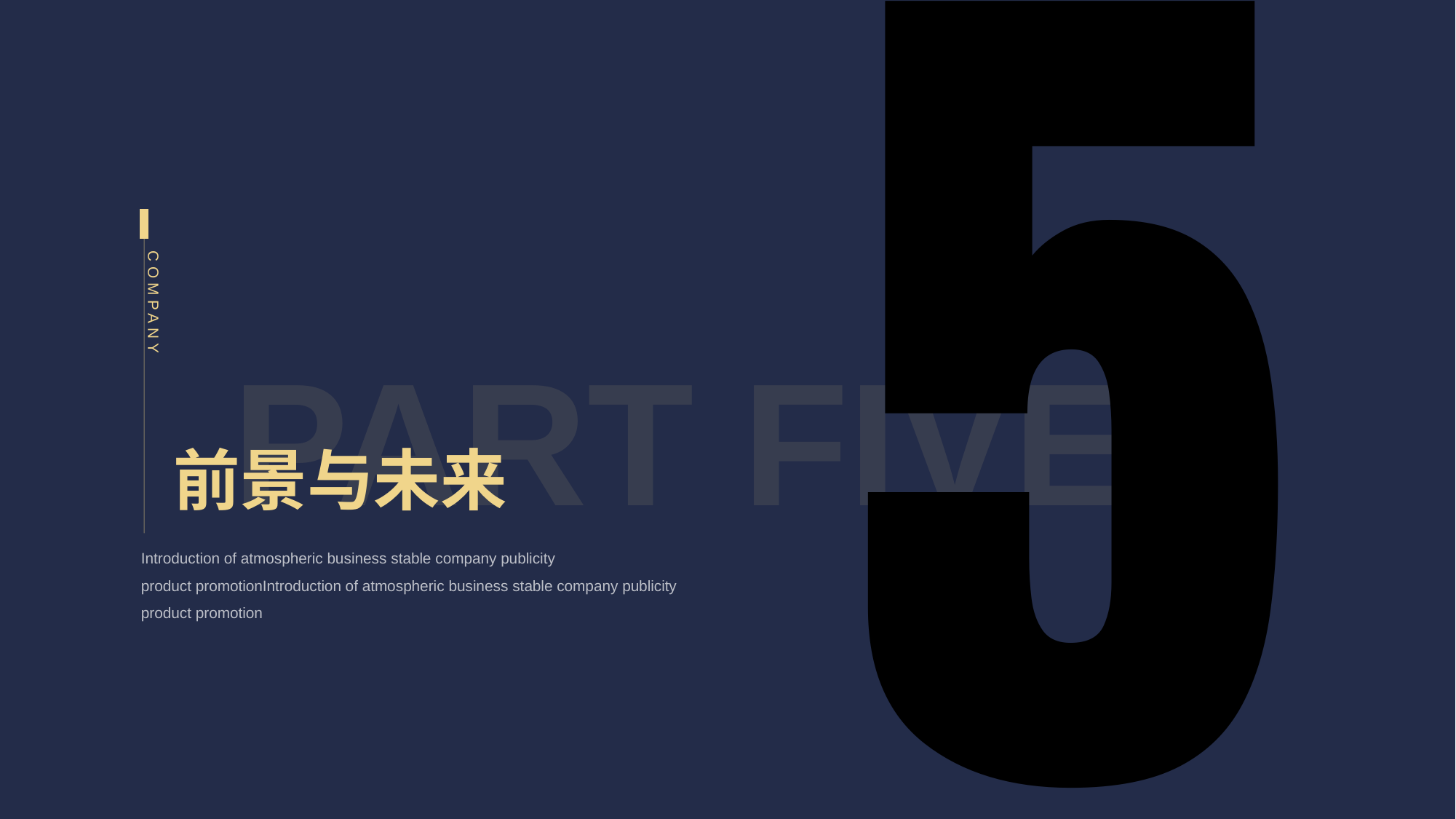

5
PART FIVE
COMPANY
前景与未来
Introduction of atmospheric business stable company publicity
product promotionIntroduction of atmospheric business stable company publicity
product promotion